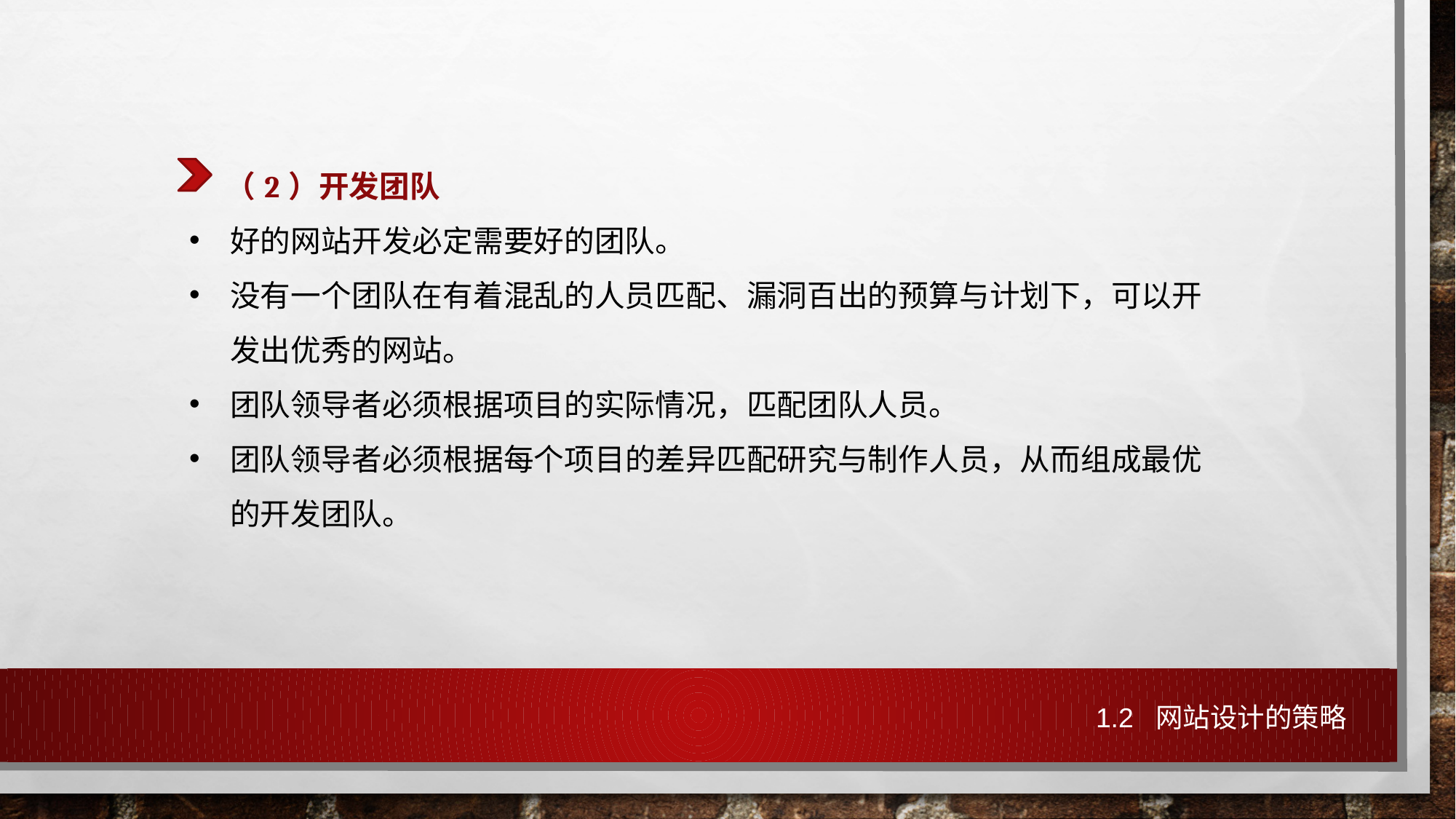

（2）开发团队
好的网站开发必定需要好的团队。
没有一个团队在有着混乱的人员匹配、漏洞百出的预算与计划下，可以开发出优秀的网站。
团队领导者必须根据项目的实际情况，匹配团队人员。
团队领导者必须根据每个项目的差异匹配研究与制作人员，从而组成最优的开发团队。

1.2  网站设计的策略